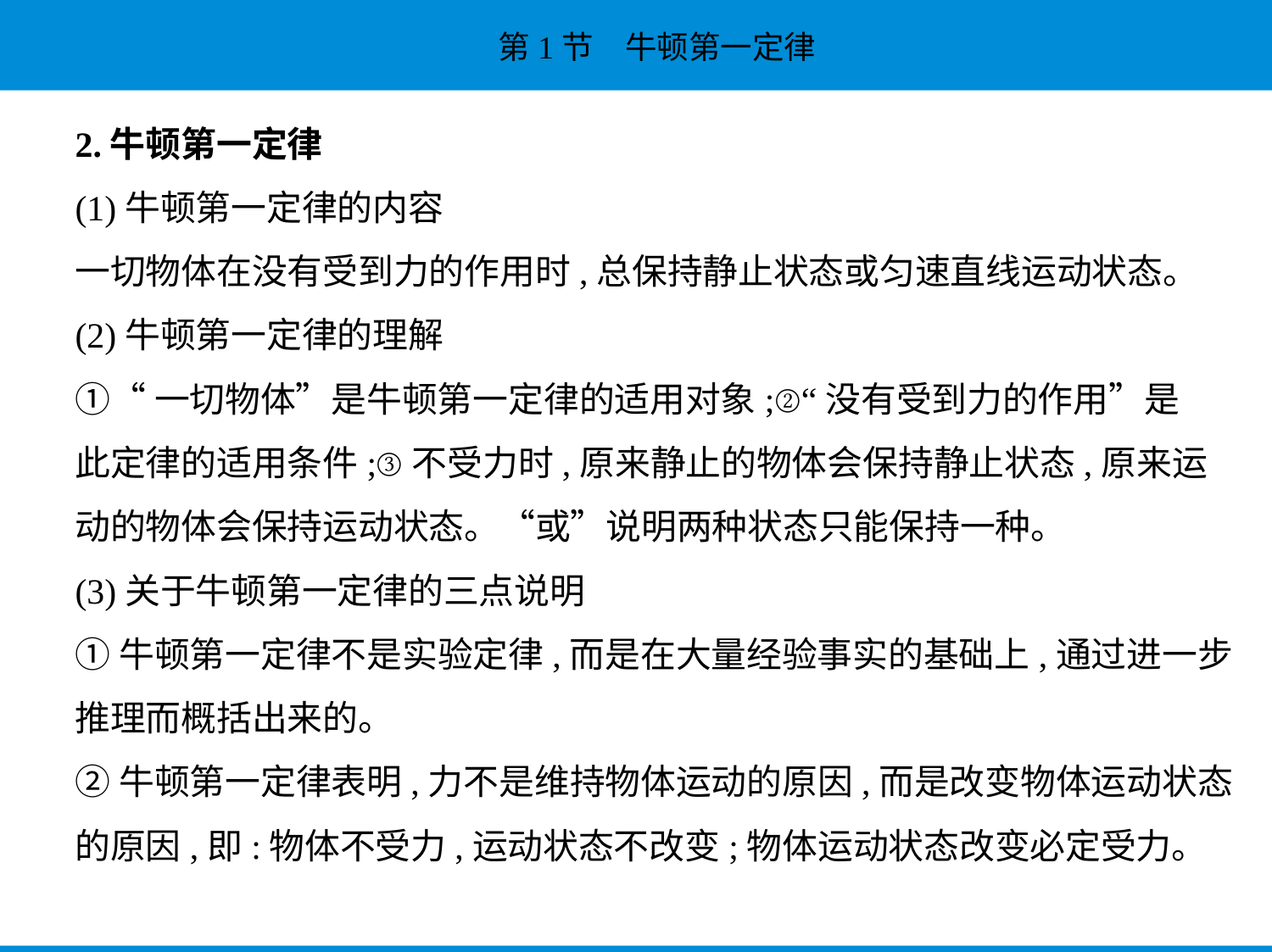

2.牛顿第一定律
(1)牛顿第一定律的内容
一切物体在没有受到力的作用时,总保持静止状态或匀速直线运动状态。
(2)牛顿第一定律的理解
①“一切物体”是牛顿第一定律的适用对象;②“没有受到力的作用”是
此定律的适用条件;③不受力时,原来静止的物体会保持静止状态,原来运
动的物体会保持运动状态。“或”说明两种状态只能保持一种。
(3)关于牛顿第一定律的三点说明
①牛顿第一定律不是实验定律,而是在大量经验事实的基础上,通过进一步
推理而概括出来的。
②牛顿第一定律表明,力不是维持物体运动的原因,而是改变物体运动状态
的原因,即:物体不受力,运动状态不改变;物体运动状态改变必定受力。